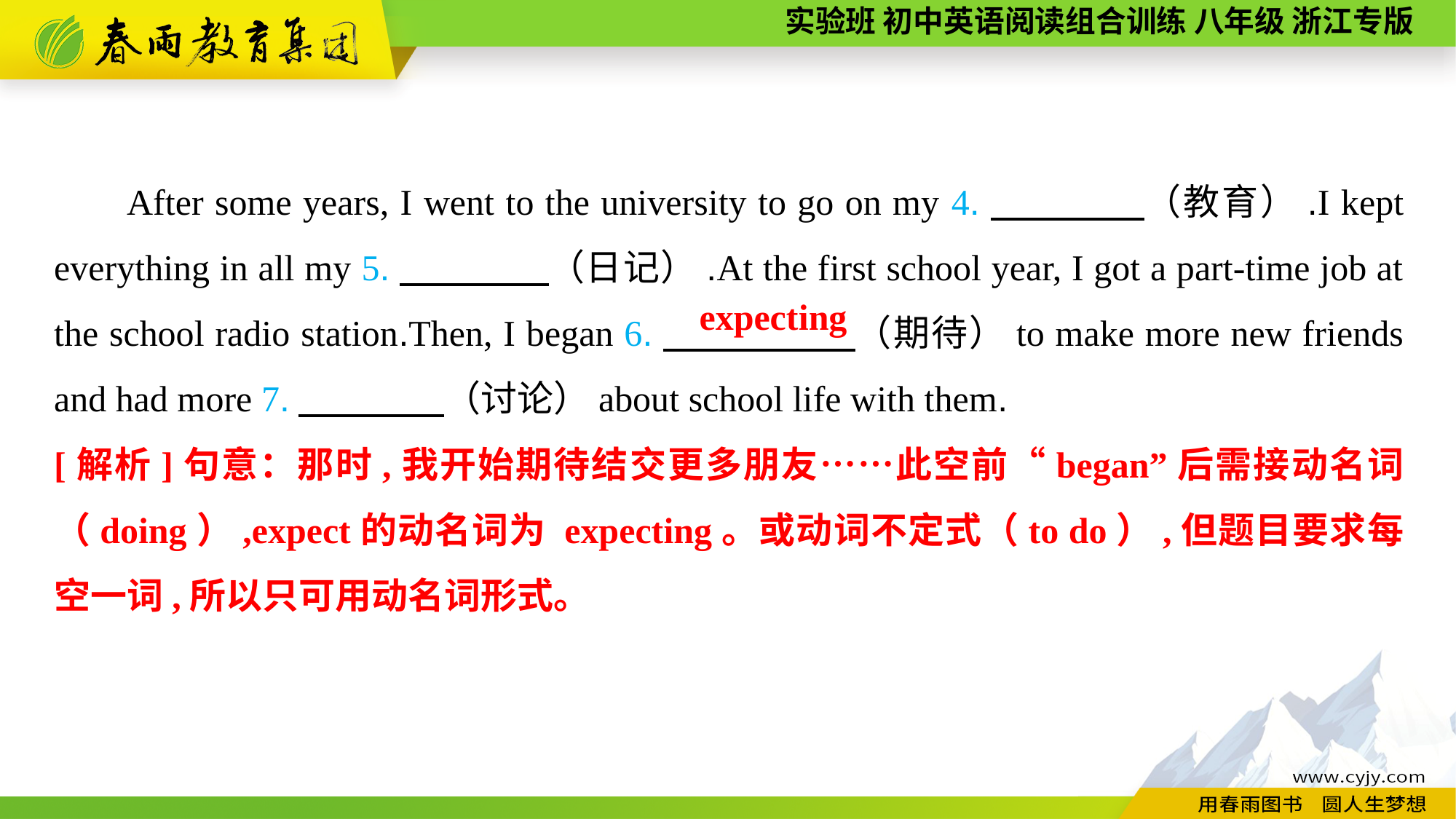

After some years, I went to the university to go on my 4.　　　　（教育）.I kept everything in all my 5.　　　　（日记）.At the first school year, I got a part-time job at the school radio station.Then, I began 6.　　    　　（期待）to make more new friends and had more 7.　　　　（讨论）about school life with them.
expecting
[解析]句意：那时,我开始期待结交更多朋友……此空前“began”后需接动名词（doing）,expect的动名词为 expecting。或动词不定式（to do）,但题目要求每空一词,所以只可用动名词形式。